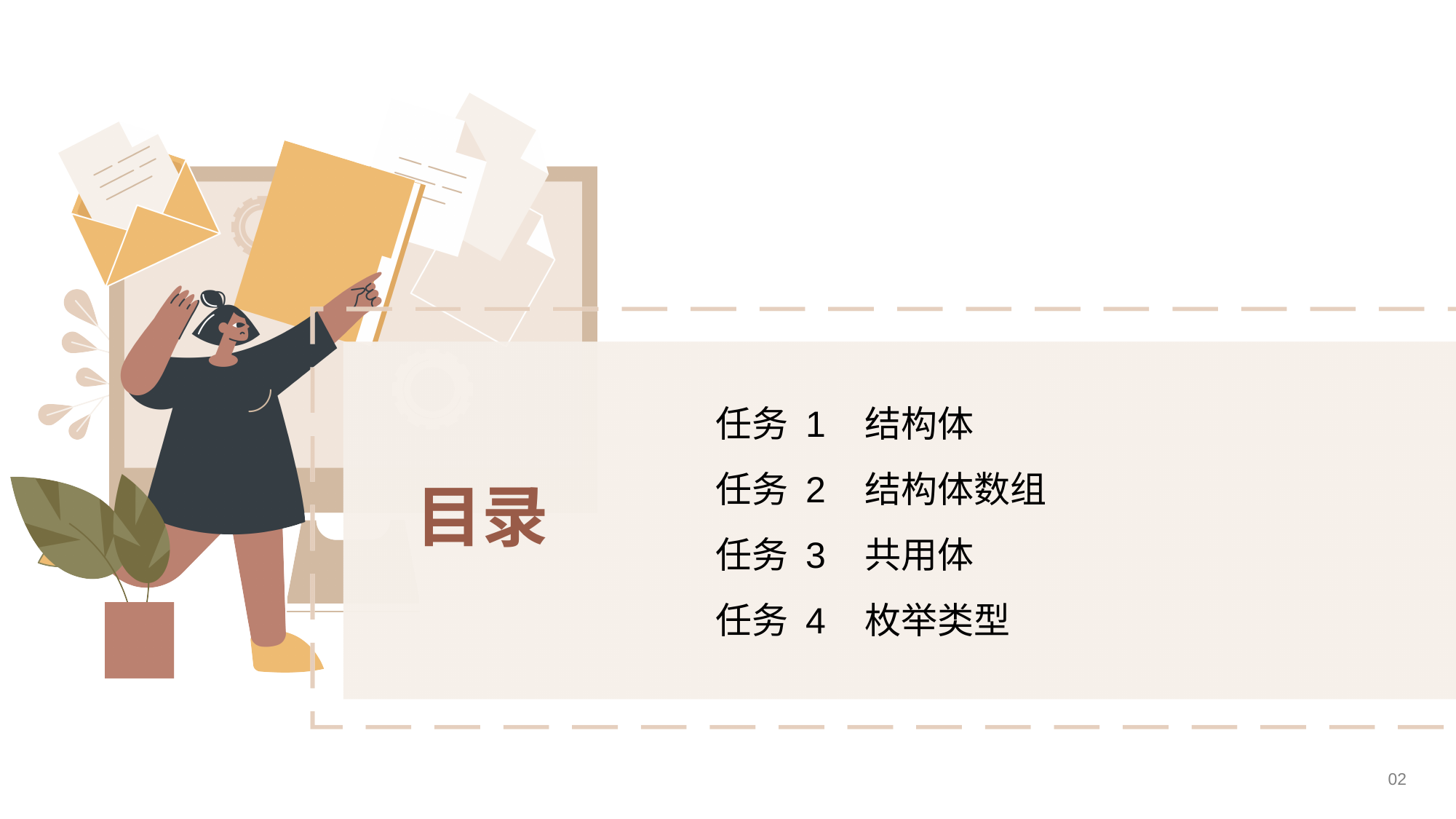

任务 1   结构体
任务 2   结构体数组
任务 3   共用体
任务 4   枚举类型
目录
02